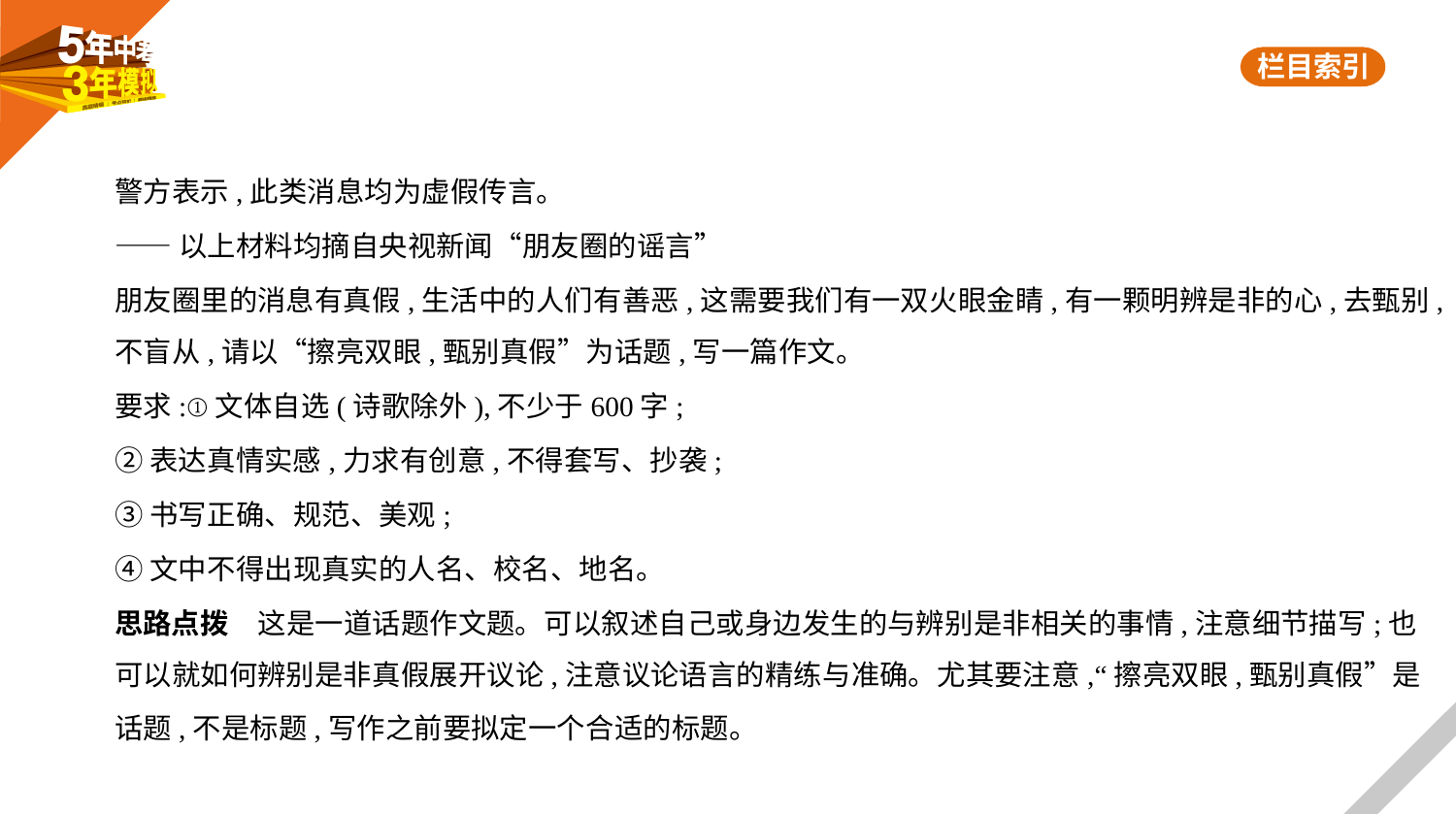

警方表示,此类消息均为虚假传言。
——以上材料均摘自央视新闻“朋友圈的谣言”
朋友圈里的消息有真假,生活中的人们有善恶,这需要我们有一双火眼金睛,有一颗明辨是非的心,去甄别,
不盲从,请以“擦亮双眼,甄别真假”为话题,写一篇作文。
要求:①文体自选(诗歌除外),不少于600字;
②表达真情实感,力求有创意,不得套写、抄袭;
③书写正确、规范、美观;
④文中不得出现真实的人名、校名、地名。
思路点拨　这是一道话题作文题。可以叙述自己或身边发生的与辨别是非相关的事情,注意细节描写;也
可以就如何辨别是非真假展开议论,注意议论语言的精练与准确。尤其要注意,“擦亮双眼,甄别真假”是
话题,不是标题,写作之前要拟定一个合适的标题。